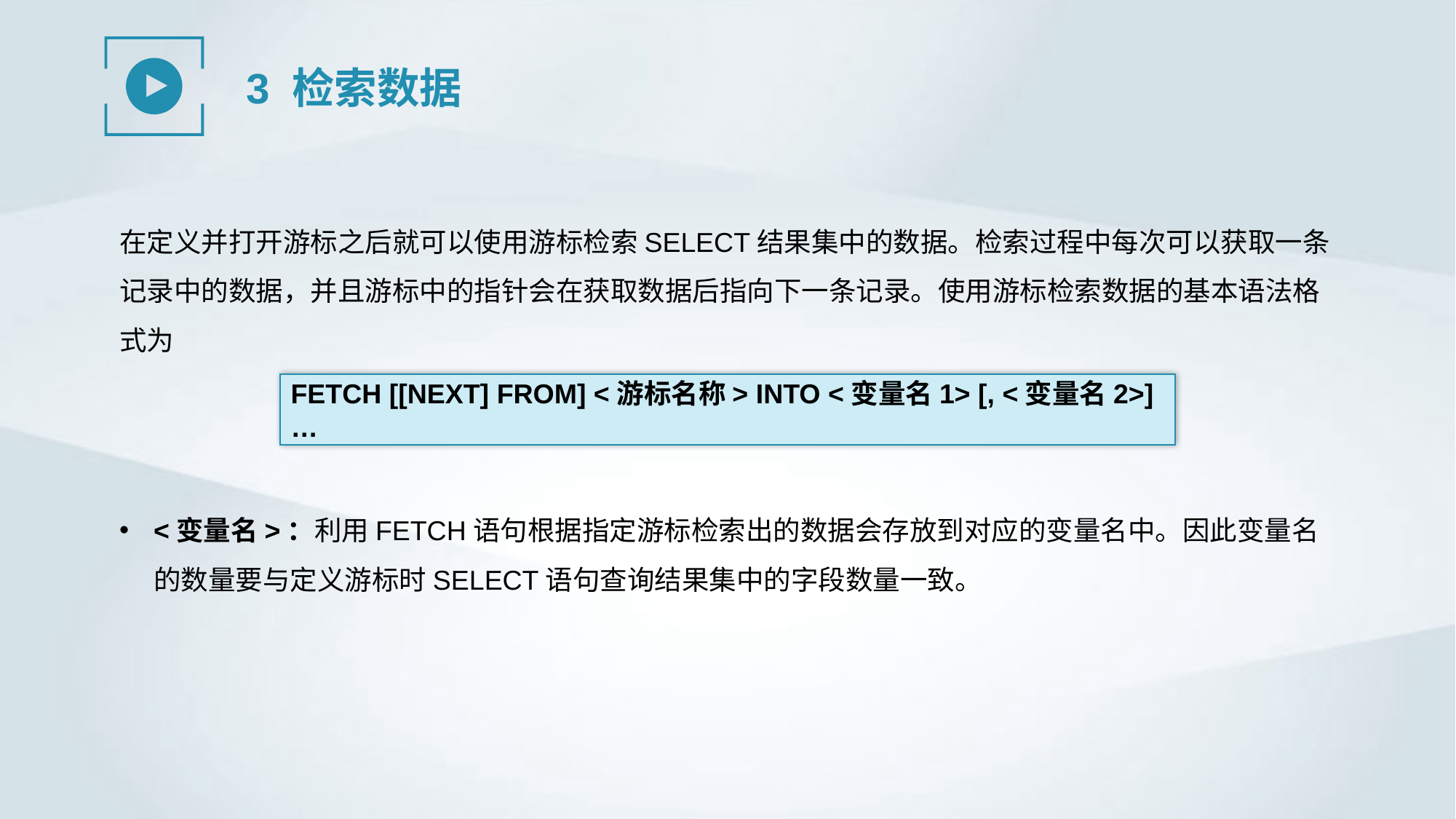

3 检索数据
在定义并打开游标之后就可以使用游标检索SELECT结果集中的数据。检索过程中每次可以获取一条记录中的数据，并且游标中的指针会在获取数据后指向下一条记录。使用游标检索数据的基本语法格式为
FETCH [[NEXT] FROM] <游标名称> INTO <变量名1> [, <变量名2>] …
<变量名>：利用FETCH语句根据指定游标检索出的数据会存放到对应的变量名中。因此变量名的数量要与定义游标时SELECT语句查询结果集中的字段数量一致。